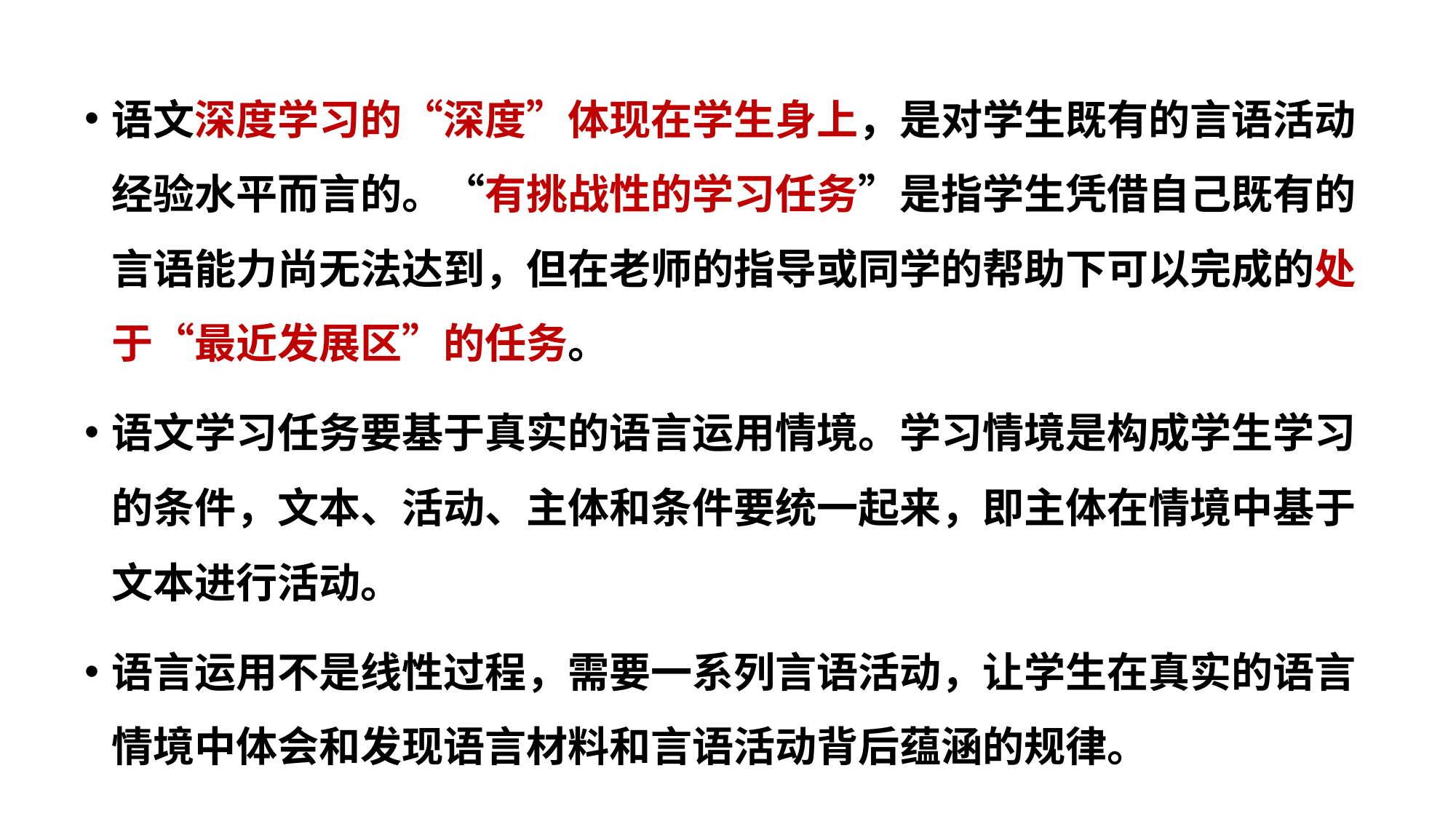

语文深度学习的“深度”体现在学生身上，是对学生既有的言语活动经验水平而言的。“有挑战性的学习任务”是指学生凭借自己既有的言语能力尚无法达到，但在老师的指导或同学的帮助下可以完成的处于“最近发展区”的任务。
语文学习任务要基于真实的语言运用情境。学习情境是构成学生学习的条件，文本、活动、主体和条件要统一起来，即主体在情境中基于文本进行活动。
语言运用不是线性过程，需要一系列言语活动，让学生在真实的语言情境中体会和发现语言材料和言语活动背后蕴涵的规律。